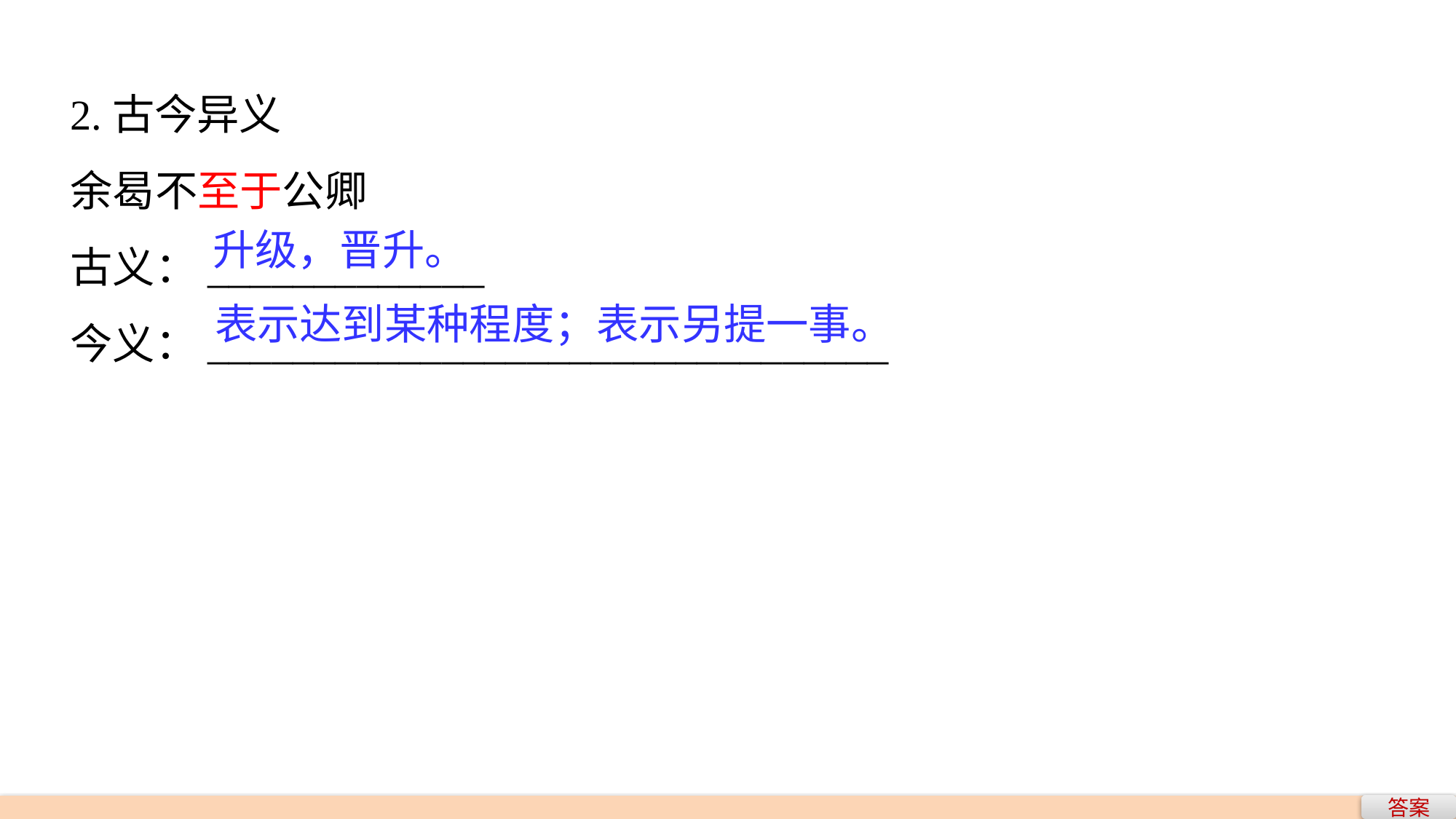

2.古今异义
余曷不至于公卿
古义：_____________
今义：________________________________
升级，晋升。
表示达到某种程度；表示另提一事。
答案